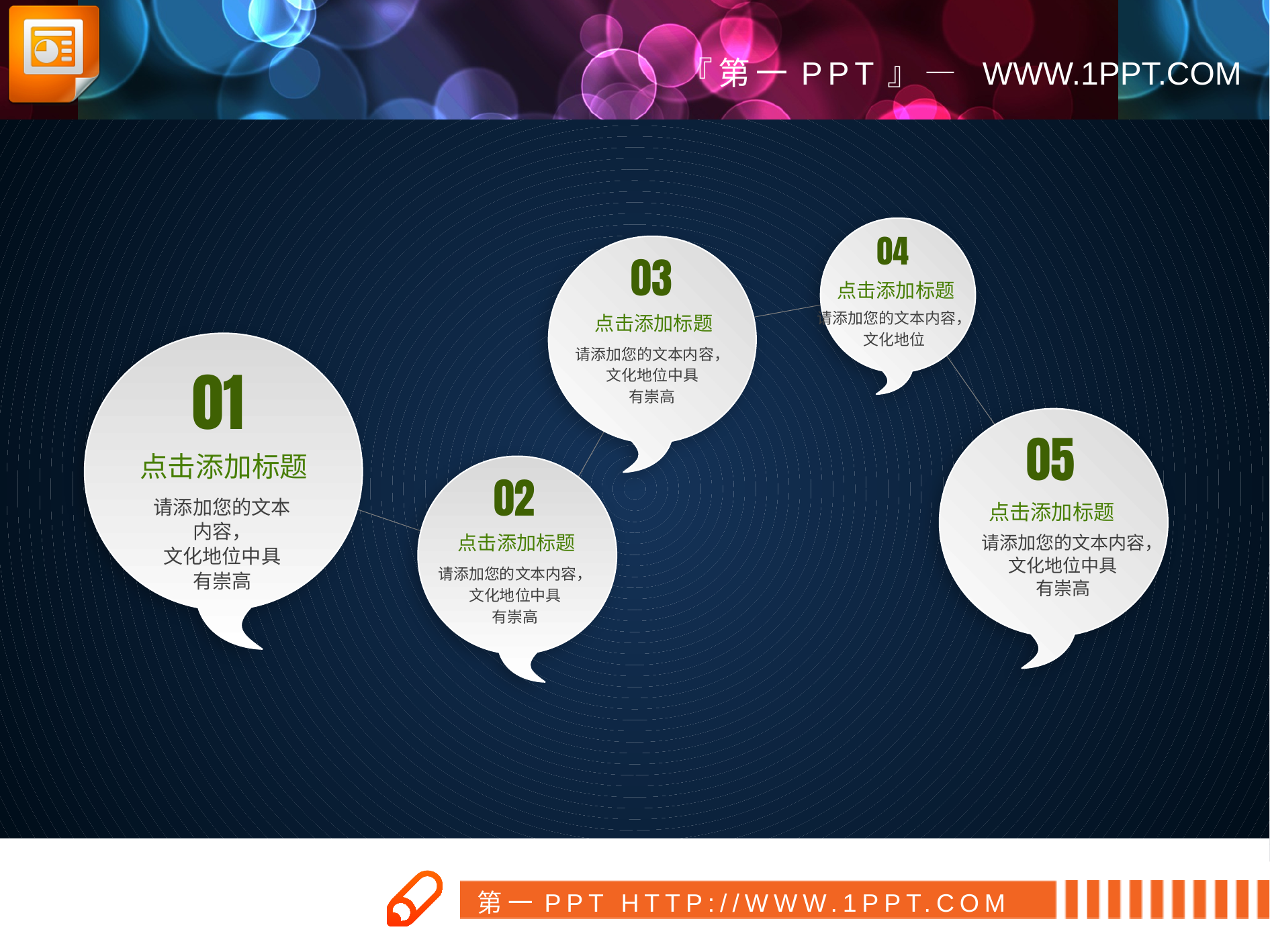

04
点击添加标题
请添加您的文本内容，
文化地位

03
点击添加标题
请添加您的文本内容，
文化地位中具
有崇高

01
点击添加标题
请添加您的文本内容，
文化地位中具
有崇高

05
点击添加标题
请添加您的文本内容，
文化地位中具
有崇高

02
点击添加标题
请添加您的文本内容，
文化地位中具
有崇高